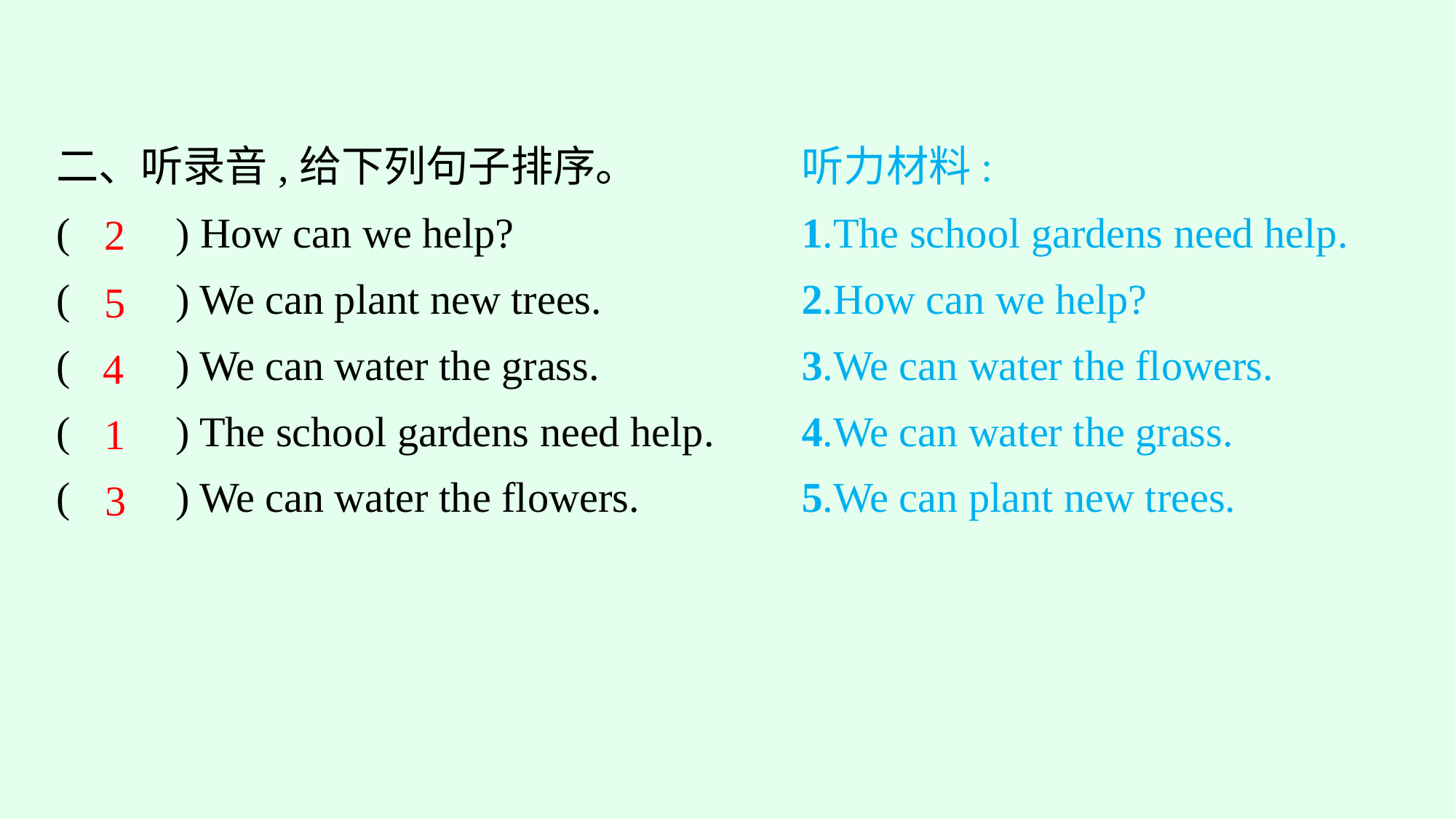

二、听录音,给下列句子排序。
(　　) How can we help?
(　　) We can plant new trees.
(　　) We can water the grass.
(　　) The school gardens need help.
(　　) We can water the flowers.
听力材料:
1.The school gardens need help.
2.How can we help?
3.We can water the flowers.
4.We can water the grass.
5.We can plant new trees.
2
5
4
1
3